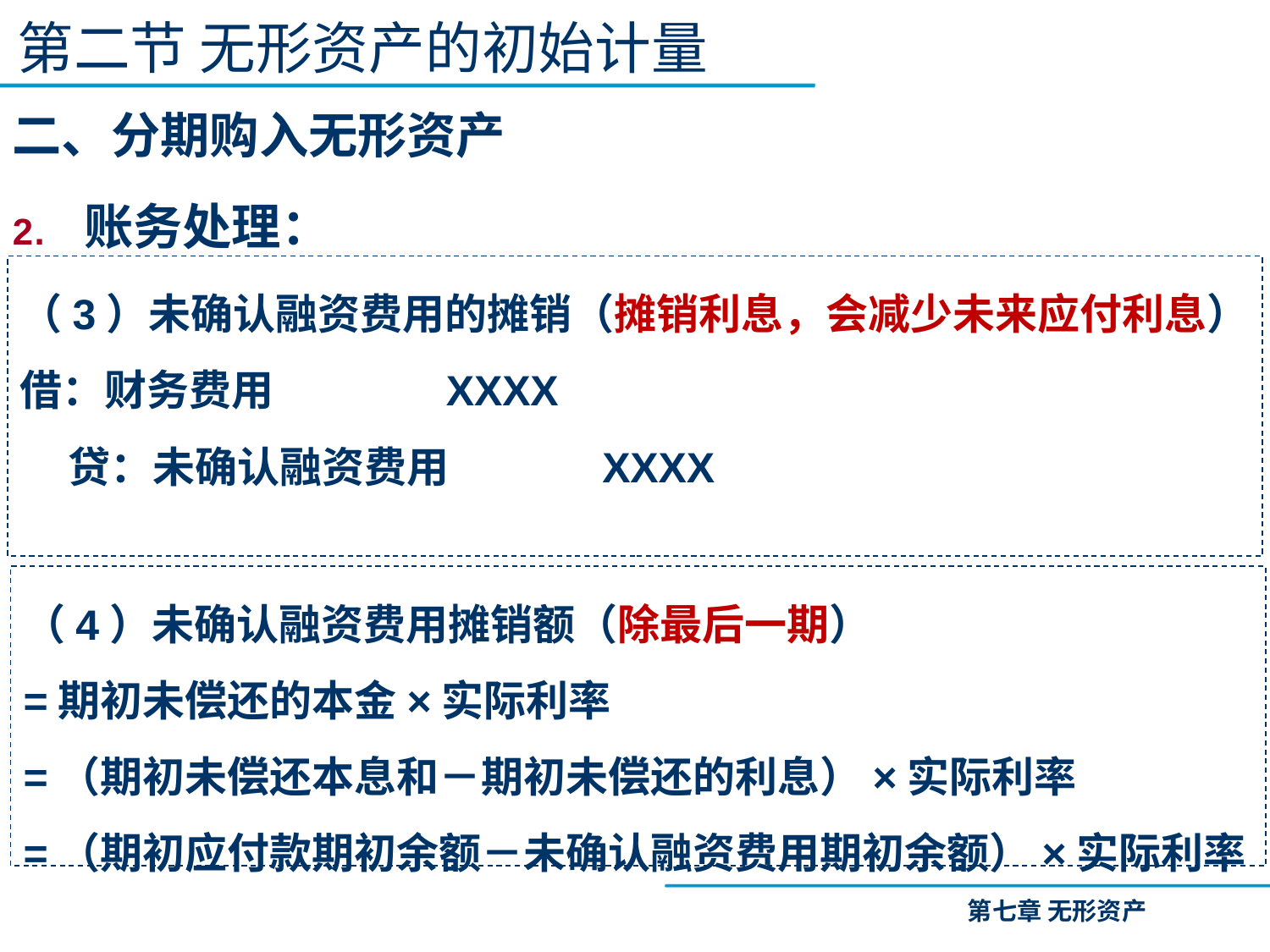

第二节 无形资产的初始计量
二、分期购入无形资产
账务处理：
（3）未确认融资费用的摊销（摊销利息，会减少未来应付利息）
借：财务费用                 XXXX
    贷：未确认融资费用               XXXX
（4）未确认融资费用摊销额（除最后一期）
=期初未偿还的本金×实际利率
=（期初未偿还本息和－期初未偿还的利息）×实际利率
=（期初应付款期初余额－未确认融资费用期初余额）×实际利率